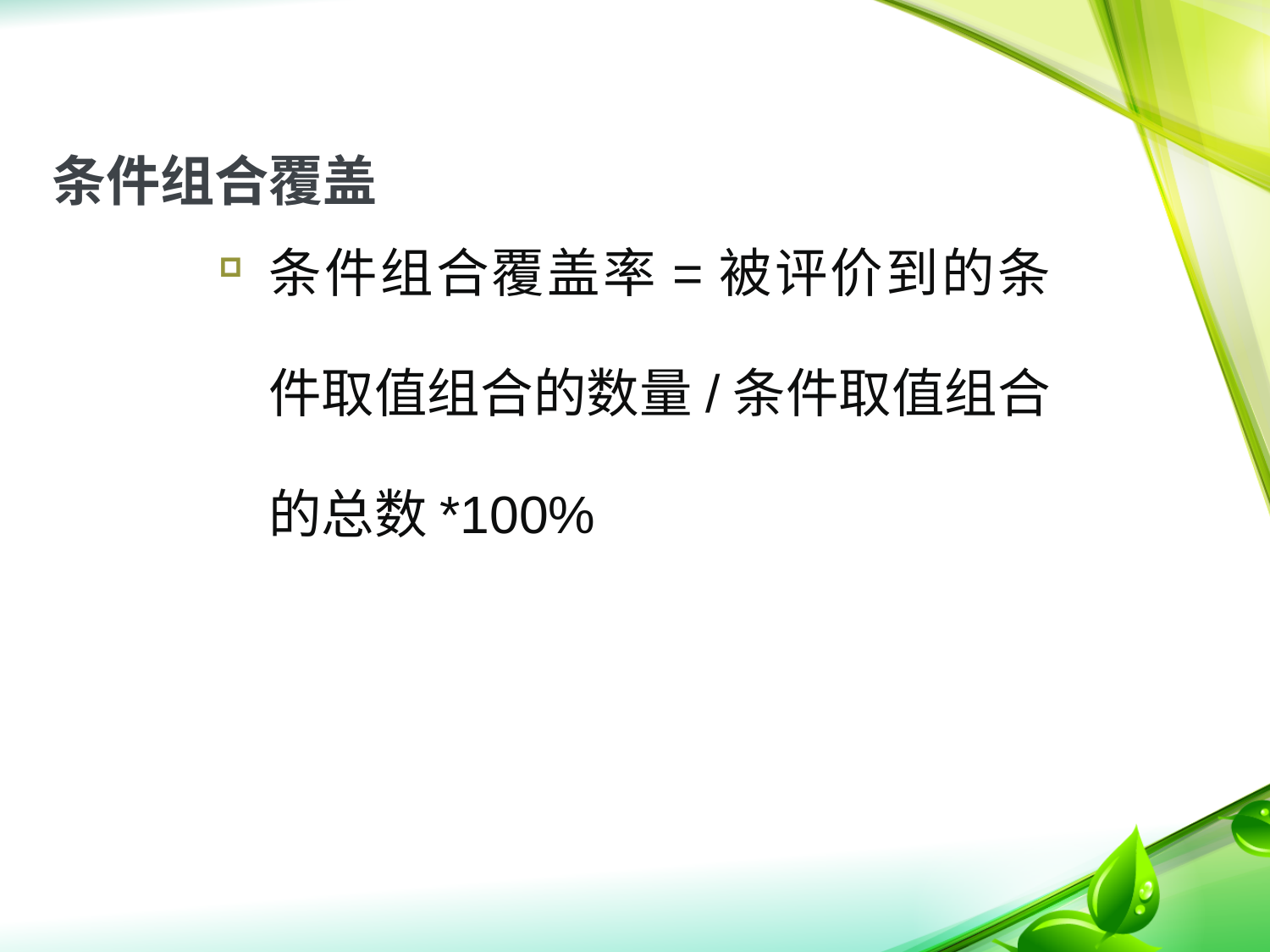

# 条件组合覆盖
条件组合覆盖率=被评价到的条件取值组合的数量/条件取值组合的总数*100%